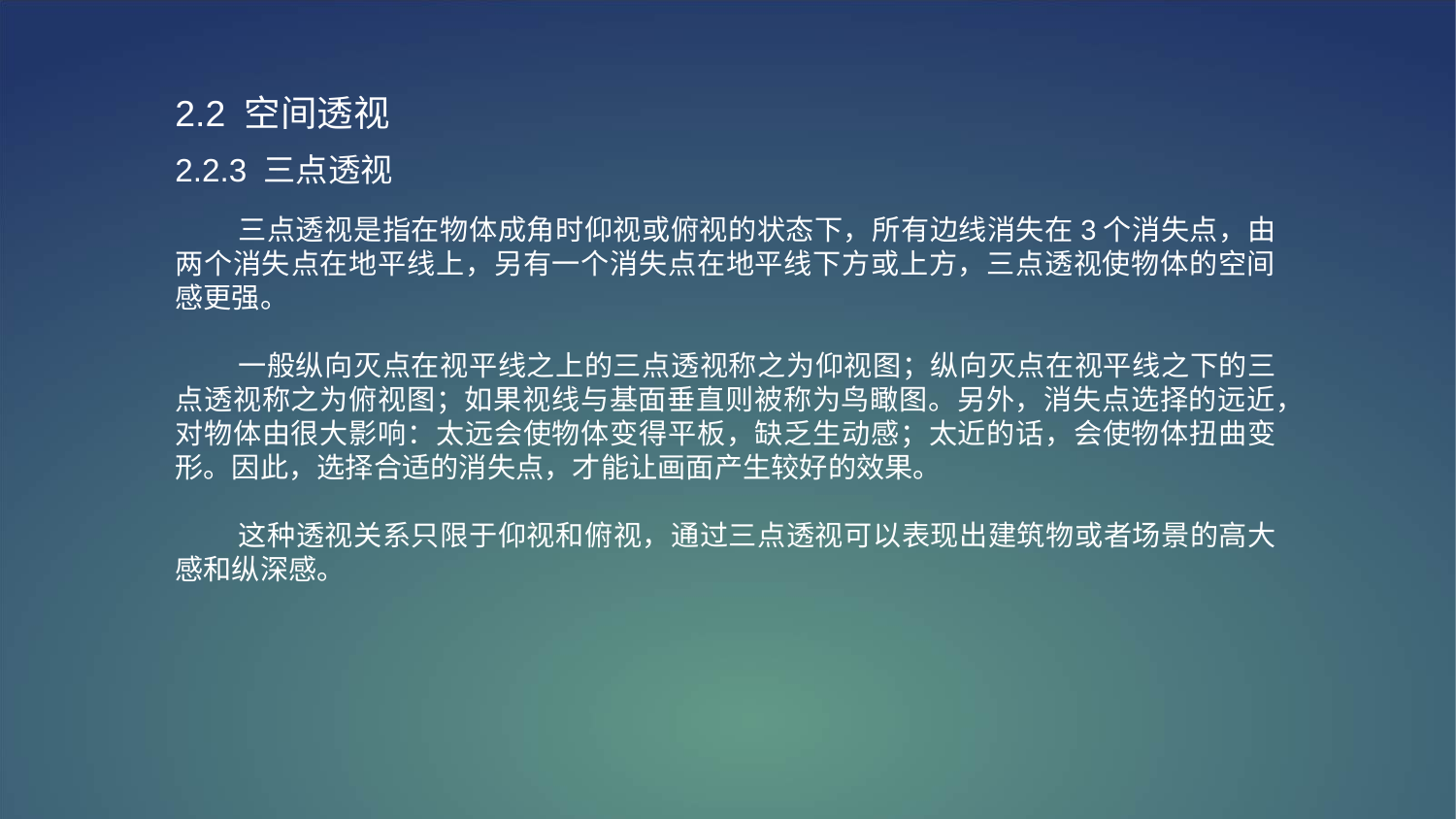

2.2 空间透视
2.2.3 三点透视
  三点透视是指在物体成角时仰视或俯视的状态下，所有边线消失在3个消失点，由两个消失点在地平线上，另有一个消失点在地平线下方或上方，三点透视使物体的空间感更强。

  一般纵向灭点在视平线之上的三点透视称之为仰视图；纵向灭点在视平线之下的三点透视称之为俯视图；如果视线与基面垂直则被称为鸟瞰图。另外，消失点选择的远近，对物体由很大影响：太远会使物体变得平板，缺乏生动感；太近的话，会使物体扭曲变形。因此，选择合适的消失点，才能让画面产生较好的效果。

  这种透视关系只限于仰视和俯视，通过三点透视可以表现出建筑物或者场景的高大感和纵深感。